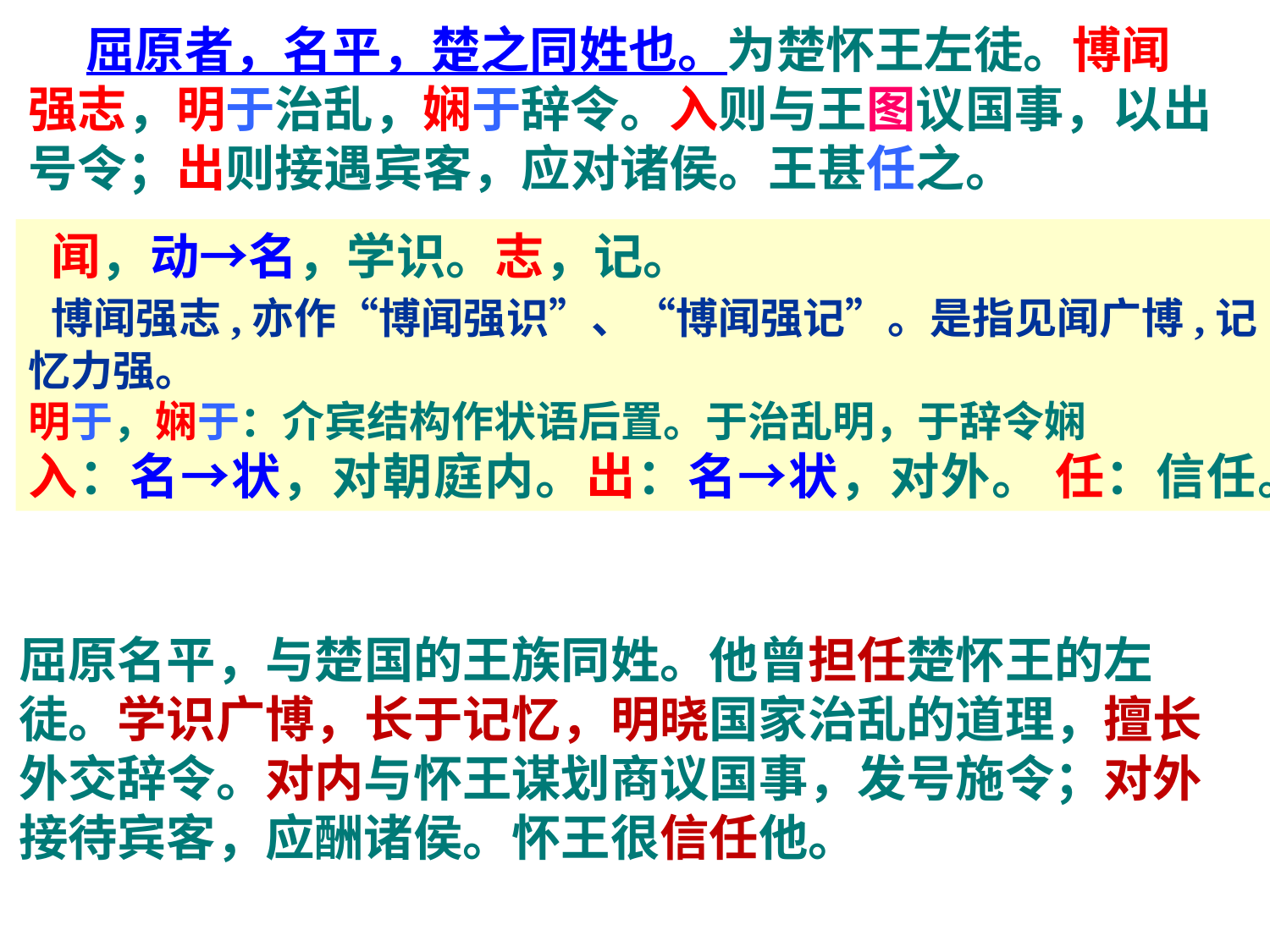

屈原者，名平，楚之同姓也。为楚怀王左徒。博闻强志，明于治乱，娴于辞令。入则与王图议国事，以出号令；出则接遇宾客，应对诸侯。王甚任之。
 闻，动→名，学识。志，记。
 博闻强志,亦作“博闻强识”、“博闻强记”。是指见闻广博,记忆力强。
明于，娴于：介宾结构作状语后置。于治乱明，于辞令娴
入：名→状，对朝庭内。出：名→状，对外。 任：信任。
屈原名平，与楚国的王族同姓。他曾担任楚怀王的左徒。学识广博，长于记忆，明晓国家治乱的道理，擅长外交辞令。对内与怀王谋划商议国事，发号施令；对外接待宾客，应酬诸侯。怀王很信任他。